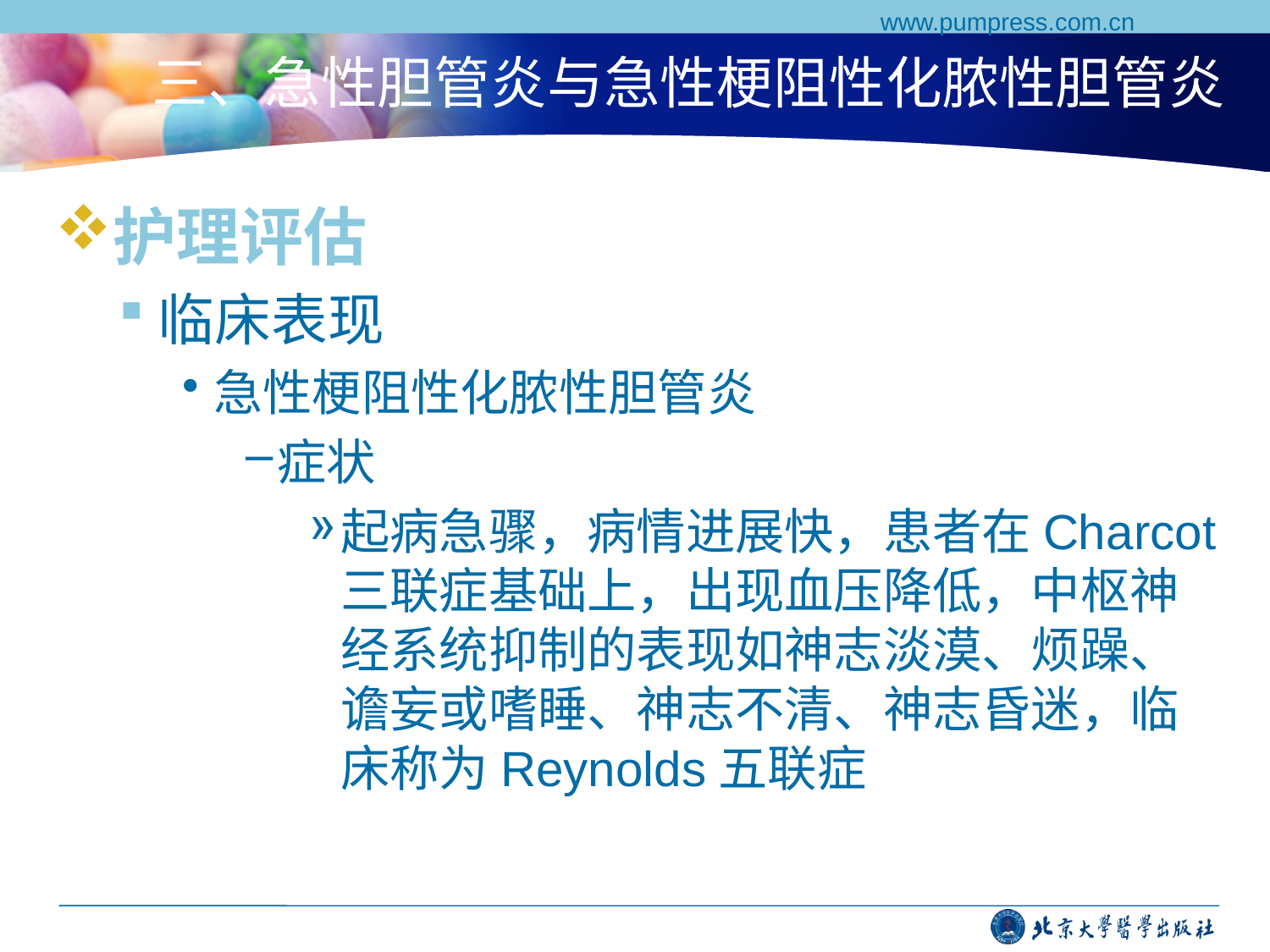

www.pumpress.com.cn
# 三、急性胆管炎与急性梗阻性化脓性胆管炎
护理评估
临床表现
急性梗阻性化脓性胆管炎
症状
起病急骤，病情进展快，患者在Charcot三联症基础上，出现血压降低，中枢神经系统抑制的表现如神志淡漠、烦躁、谵妄或嗜睡、神志不清、神志昏迷，临床称为Reynolds五联症